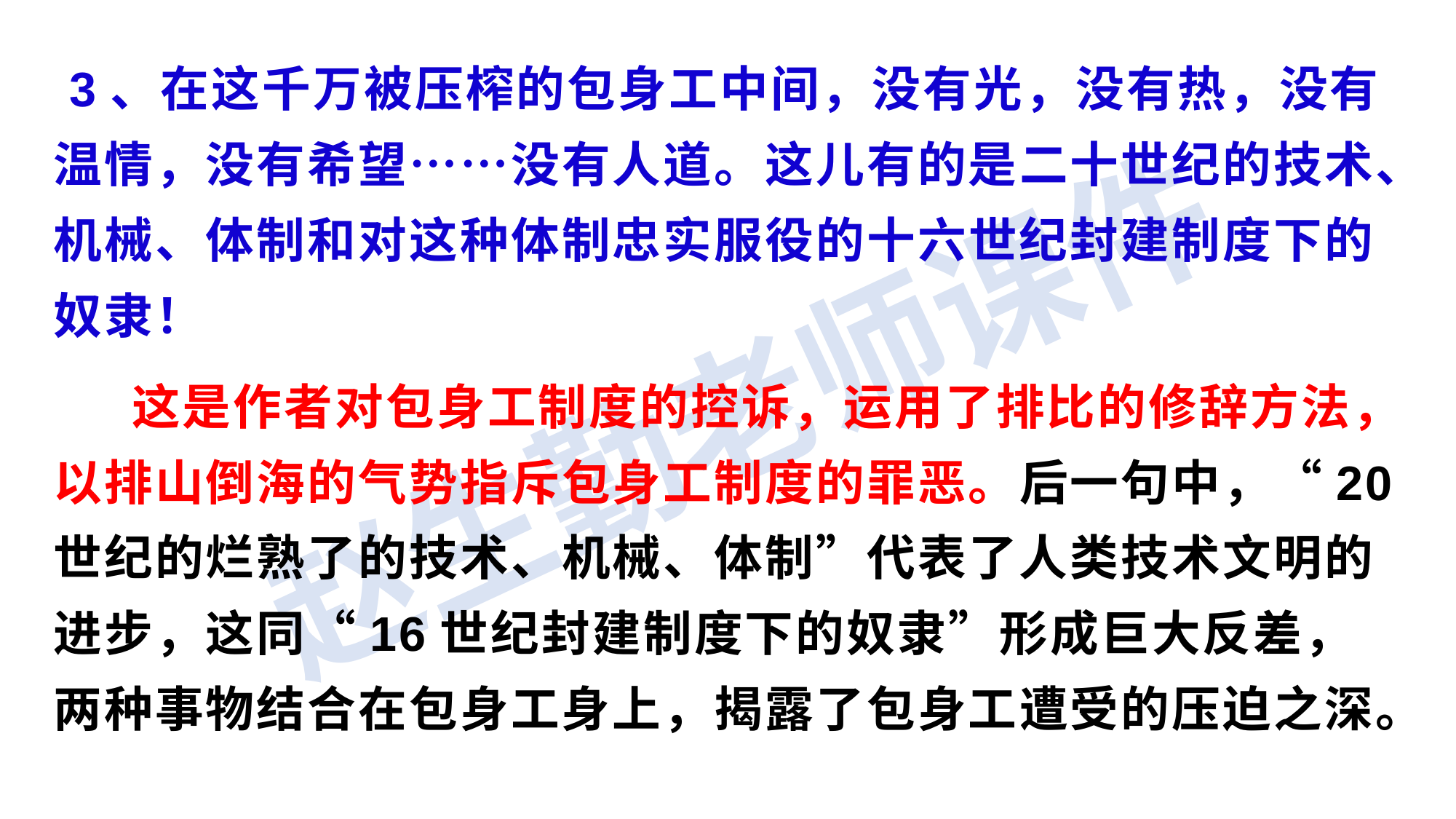

3、在这千万被压榨的包身工中间，没有光，没有热，没有温情，没有希望……没有人道。这儿有的是二十世纪的技术、机械、体制和对这种体制忠实服役的十六世纪封建制度下的奴隶！
     这是作者对包身工制度的控诉，运用了排比的修辞方法，以排山倒海的气势指斥包身工制度的罪恶。后一句中，“20世纪的烂熟了的技术、机械、体制”代表了人类技术文明的进步，这同“16世纪封建制度下的奴隶”形成巨大反差，两种事物结合在包身工身上，揭露了包身工遭受的压迫之深。